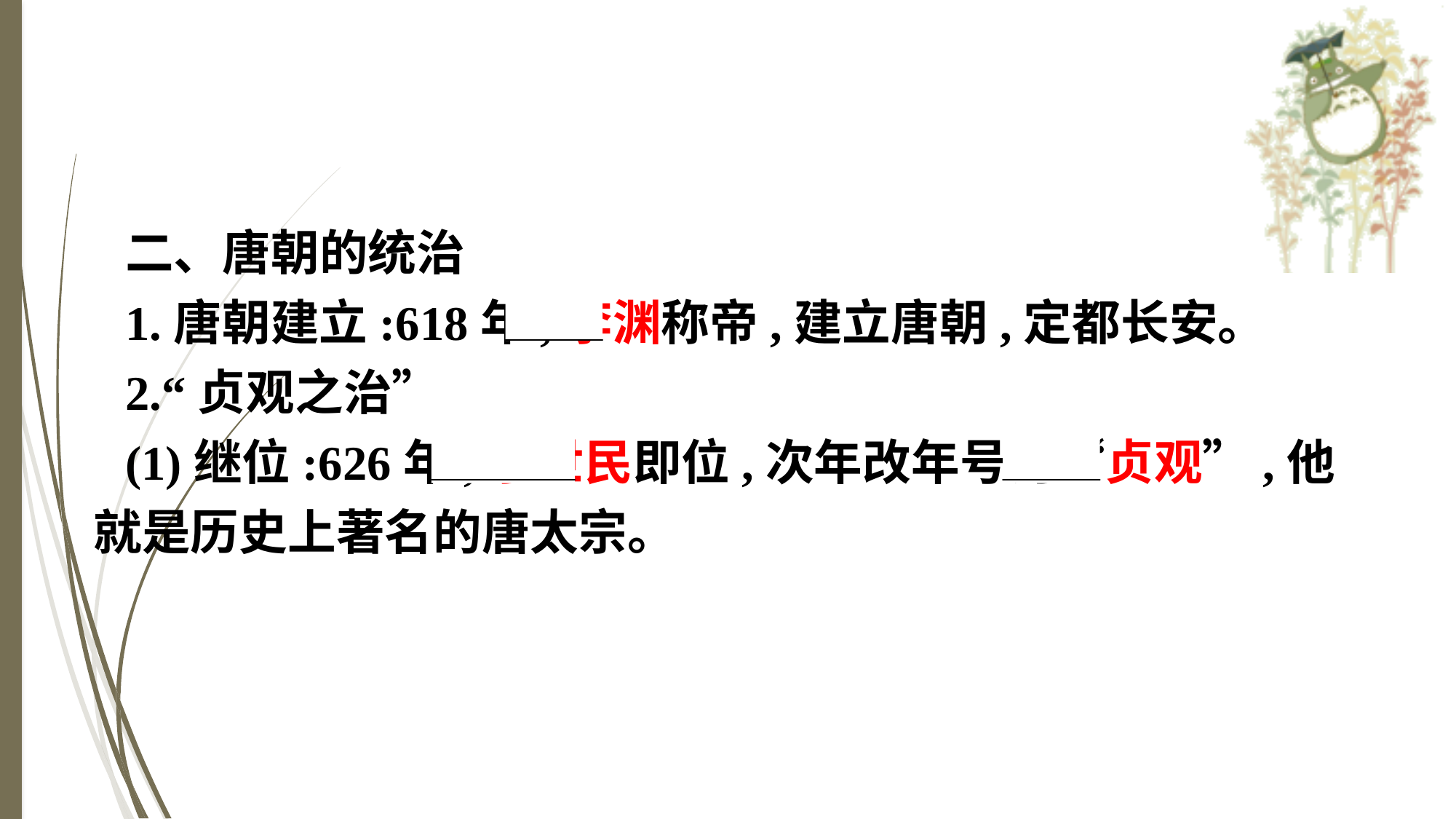

二、唐朝的统治
1.唐朝建立:618年,李渊称帝,建立唐朝,定都长安。
2.“贞观之治”
(1)继位:626年,李世民即位,次年改年号为“贞观”,他就是历史上著名的唐太宗。